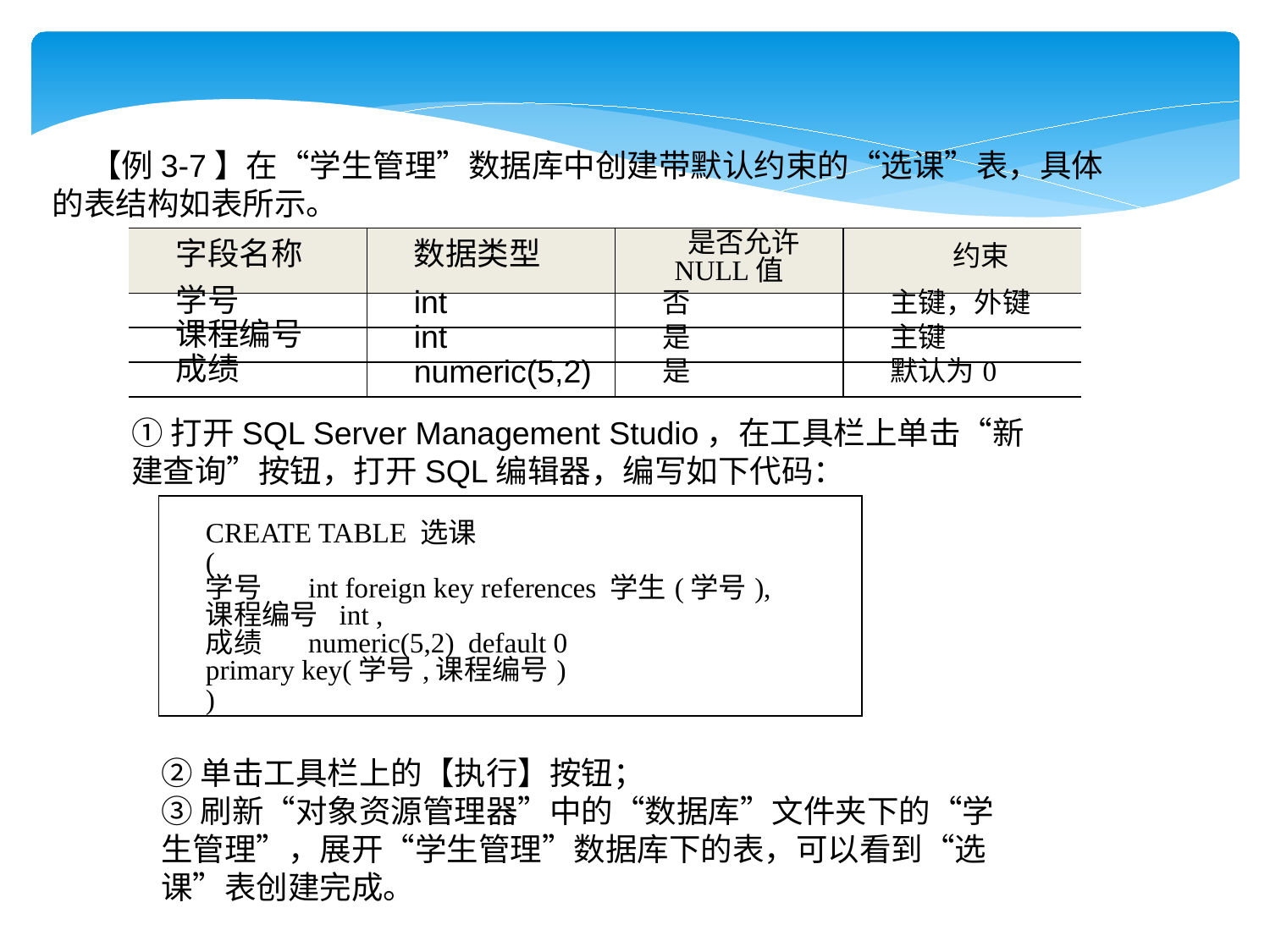

【例3-7】在“学生管理”数据库中创建带默认约束的“选课”表，具体的表结构如表所示。
| 字段名称 | 数据类型 | 是否允许NULL值 | 约束 |
| --- | --- | --- | --- |
| 学号 | int | 否 | 主键，外键 |
| 课程编号 | int | 是 | 主键 |
| 成绩 | numeric(5,2) | 是 | 默认为0 |
①打开SQL Server Management Studio，在工具栏上单击“新建查询”按钮，打开SQL编辑器，编写如下代码：
| CREATE TABLE 选课 ( 学号 int foreign key references 学生(学号), 课程编号 int , 成绩 numeric(5,2) default 0 primary key(学号,课程编号) ) |
| --- |
②单击工具栏上的【执行】按钮；
③刷新“对象资源管理器”中的“数据库”文件夹下的“学生管理”，展开“学生管理”数据库下的表，可以看到“选课”表创建完成。